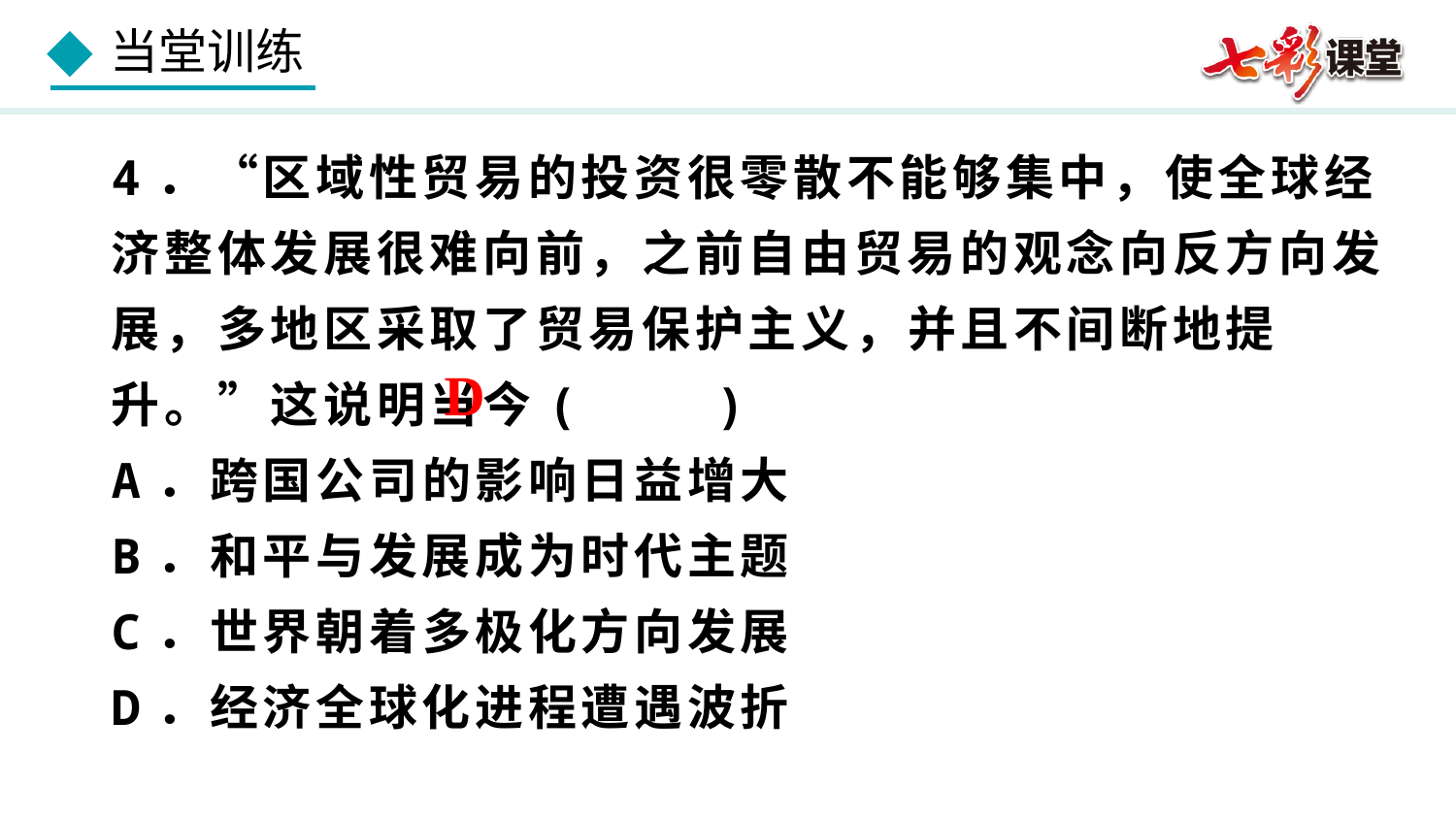

4．“区域性贸易的投资很零散不能够集中，使全球经济整体发展很难向前，之前自由贸易的观念向反方向发展，多地区采取了贸易保护主义，并且不间断地提升。”这说明当今(    )
A．跨国公司的影响日益增大
B．和平与发展成为时代主题
C．世界朝着多极化方向发展
D．经济全球化进程遭遇波折
D